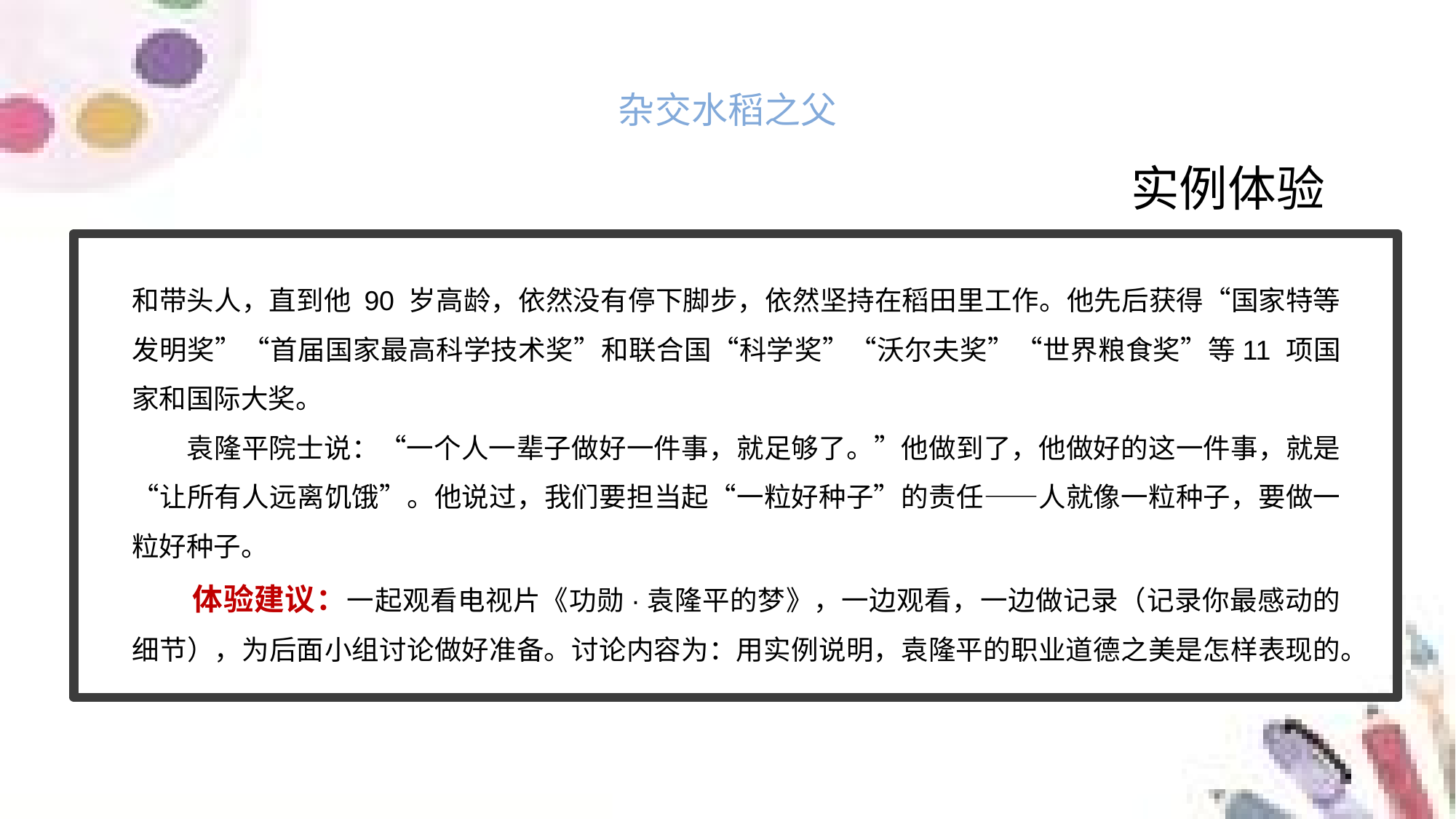

杂交水稻之父
实例体验

和带头人，直到他 90 岁高龄，依然没有停下脚步，依然坚持在稻田里工作。他先后获得“国家特等发明奖”“首届国家最高科学技术奖”和联合国“科学奖”“沃尔夫奖”“世界粮食奖”等11 项国家和国际大奖。
袁隆平院士说：“一个人一辈子做好一件事，就足够了。”他做到了，他做好的这一件事，就是“让所有人远离饥饿”。他说过，我们要担当起“一粒好种子”的责任——人就像一粒种子，要做一粒好种子。
体验建议：一起观看电视片《功勋·袁隆平的梦》，一边观看，一边做记录（记录你最感动的细节），为后面小组讨论做好准备。讨论内容为：用实例说明，袁隆平的职业道德之美是怎样表现的。